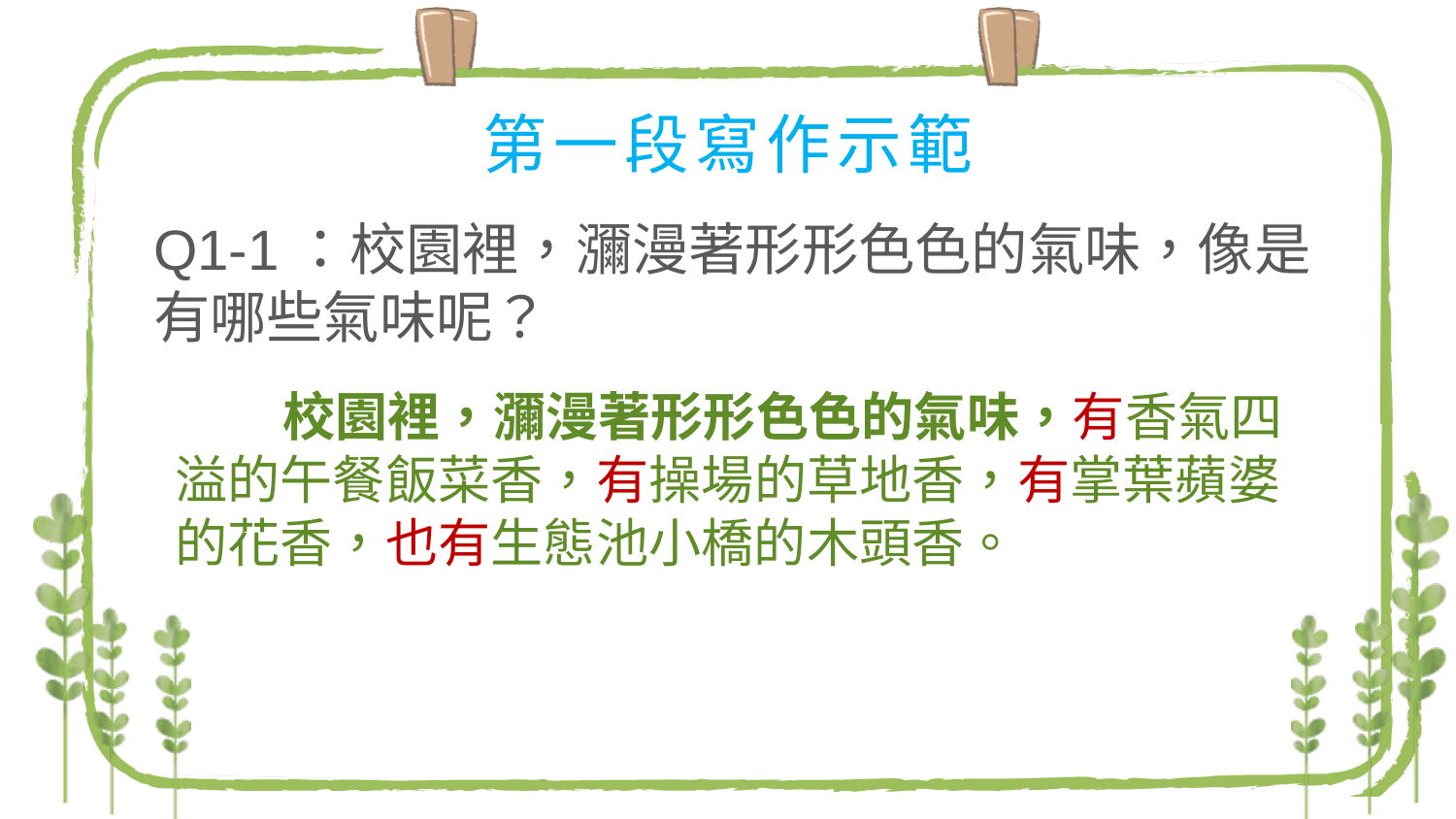

第一段寫作示範
Q1-1：校園裡，瀰漫著形形色色的氣味，像是有哪些氣味呢？
        校園裡，瀰漫著形形色色的氣味，有香氣四溢的午餐飯菜香，有操場的草地香，有掌葉蘋婆的花香，也有生態池小橋的木頭香。